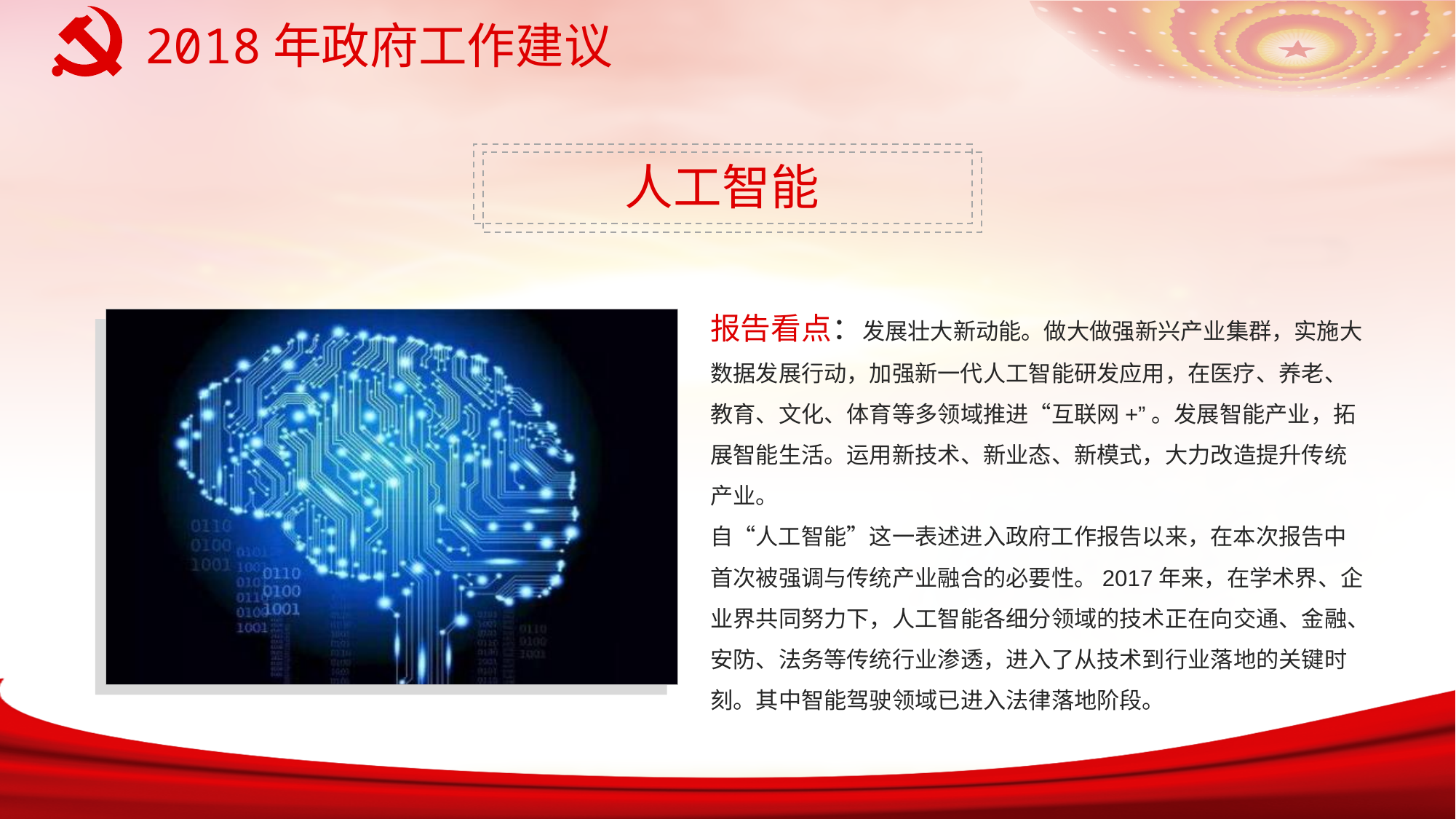

2018年政府工作建议

人工智能
报告看点：发展壮大新动能。做大做强新兴产业集群，实施大数据发展行动，加强新一代人工智能研发应用，在医疗、养老、教育、文化、体育等多领域推进“互联网+”。发展智能产业，拓展智能生活。运用新技术、新业态、新模式，大力改造提升传统产业。
自“人工智能”这一表述进入政府工作报告以来，在本次报告中首次被强调与传统产业融合的必要性。2017年来，在学术界、企业界共同努力下，人工智能各细分领域的技术正在向交通、金融、安防、法务等传统行业渗透，进入了从技术到行业落地的关键时刻。其中智能驾驶领域已进入法律落地阶段。